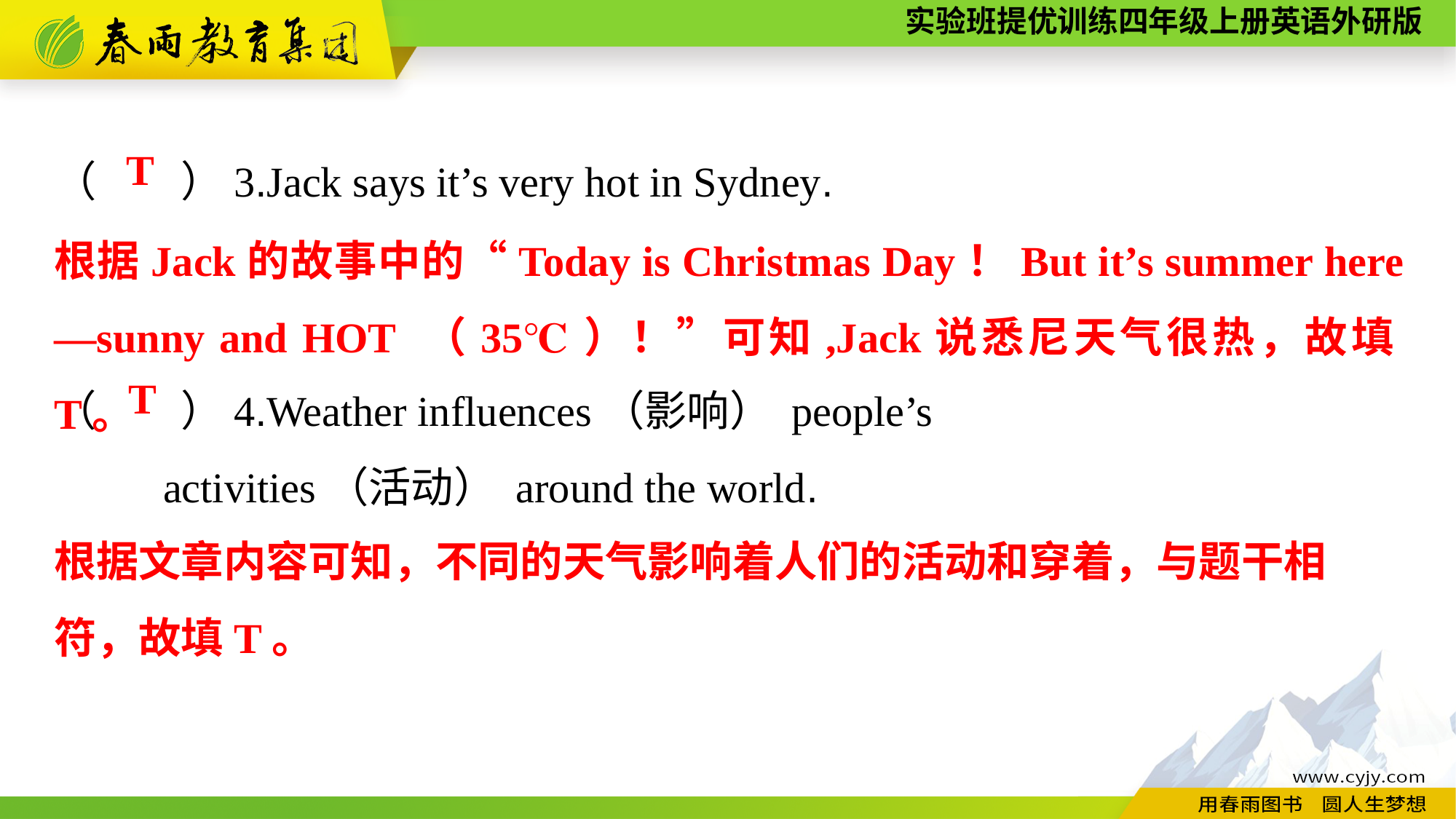

（　　）3.Jack says it’s very hot in Sydney.

（　　）4.Weather influences（影响） people’s
	activities（活动） around the world.
T
根据Jack的故事中的“Today is Christmas Day！But it’s summer here—sunny and HOT （35℃）！”可知,Jack说悉尼天气很热，故填T。
T
根据文章内容可知，不同的天气影响着人们的活动和穿着，与题干相
符，故填T。